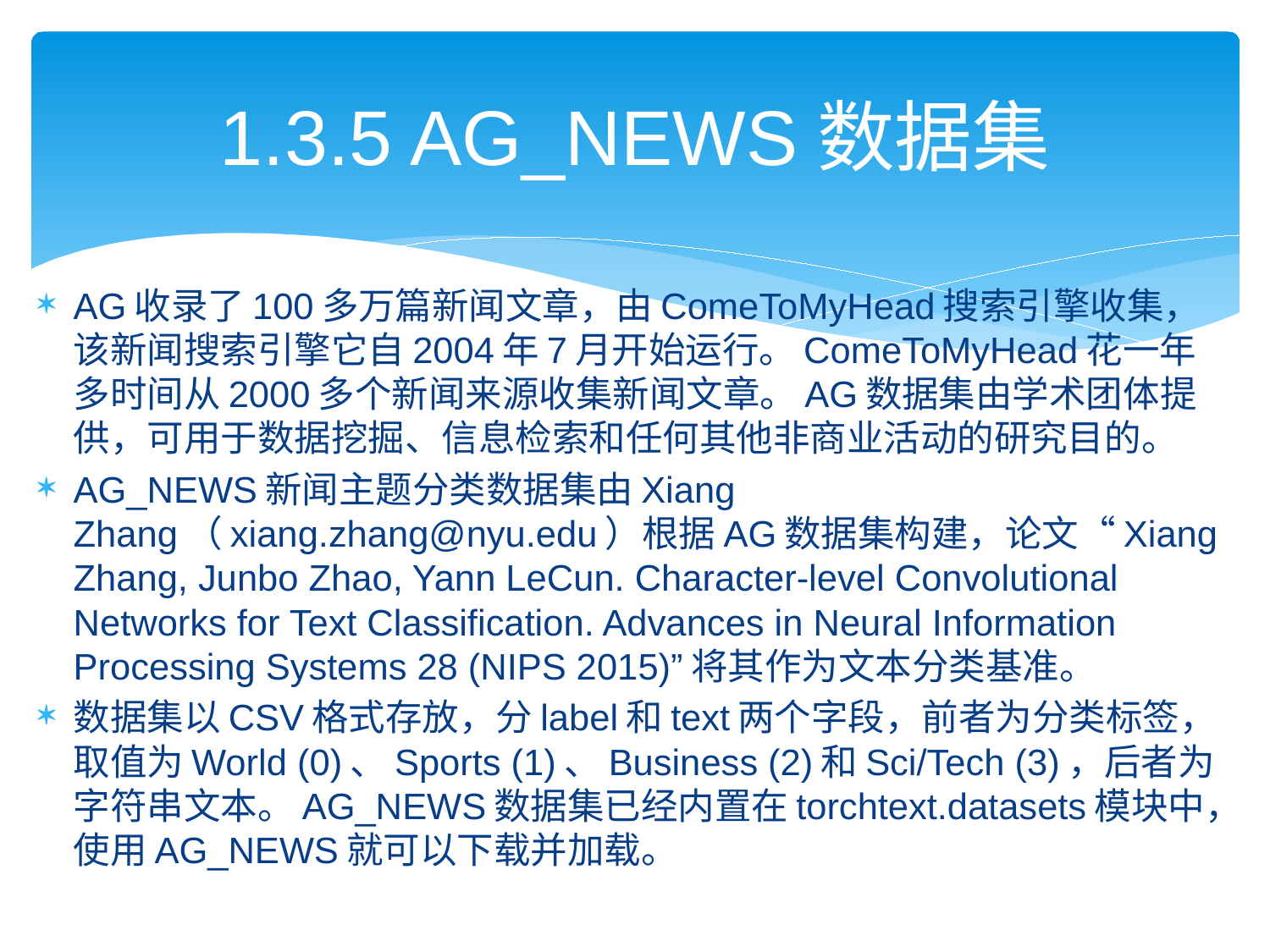

# 1.3.5 AG_NEWS数据集
AG收录了100多万篇新闻文章，由ComeToMyHead搜索引擎收集，该新闻搜索引擎它自2004年7月开始运行。ComeToMyHead花一年多时间从2000多个新闻来源收集新闻文章。AG数据集由学术团体提供，可用于数据挖掘、信息检索和任何其他非商业活动的研究目的。
AG_NEWS新闻主题分类数据集由Xiang Zhang（xiang.zhang@nyu.edu）根据AG数据集构建，论文“Xiang Zhang, Junbo Zhao, Yann LeCun. Character-level Convolutional Networks for Text Classification. Advances in Neural Information Processing Systems 28 (NIPS 2015)”将其作为文本分类基准。
数据集以CSV格式存放，分label和text两个字段，前者为分类标签，取值为World (0)、Sports (1)、Business (2)和Sci/Tech (3)，后者为字符串文本。AG_NEWS数据集已经内置在torchtext.datasets模块中，使用AG_NEWS就可以下载并加载。